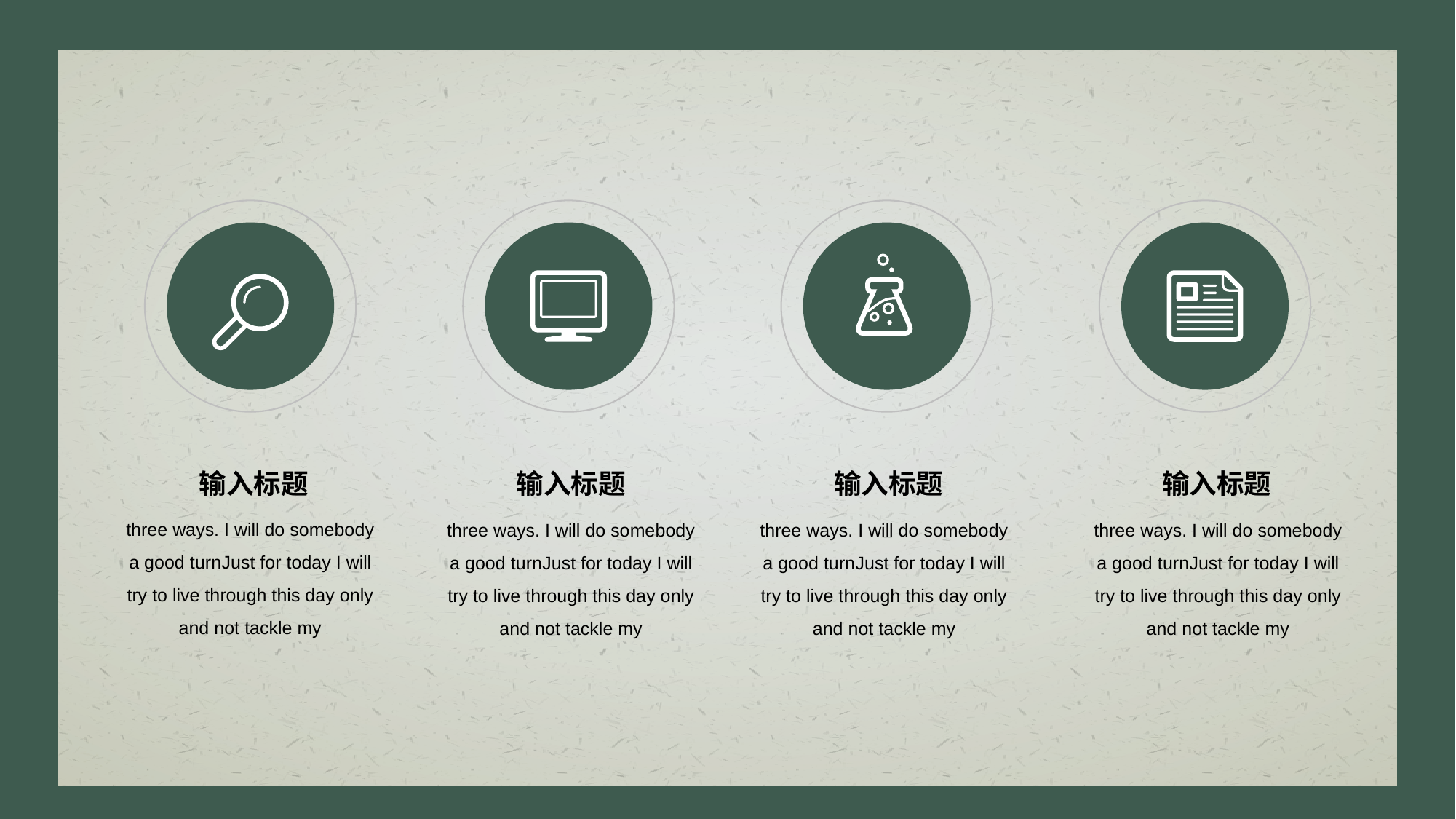

输入标题
three ways. I will do somebody a good turnJust for today I will try to live through this day only and not tackle my

输入标题
three ways. I will do somebody a good turnJust for today I will try to live through this day only and not tackle my

输入标题
three ways. I will do somebody a good turnJust for today I will try to live through this day only and not tackle my

输入标题
three ways. I will do somebody a good turnJust for today I will try to live through this day only and not tackle my